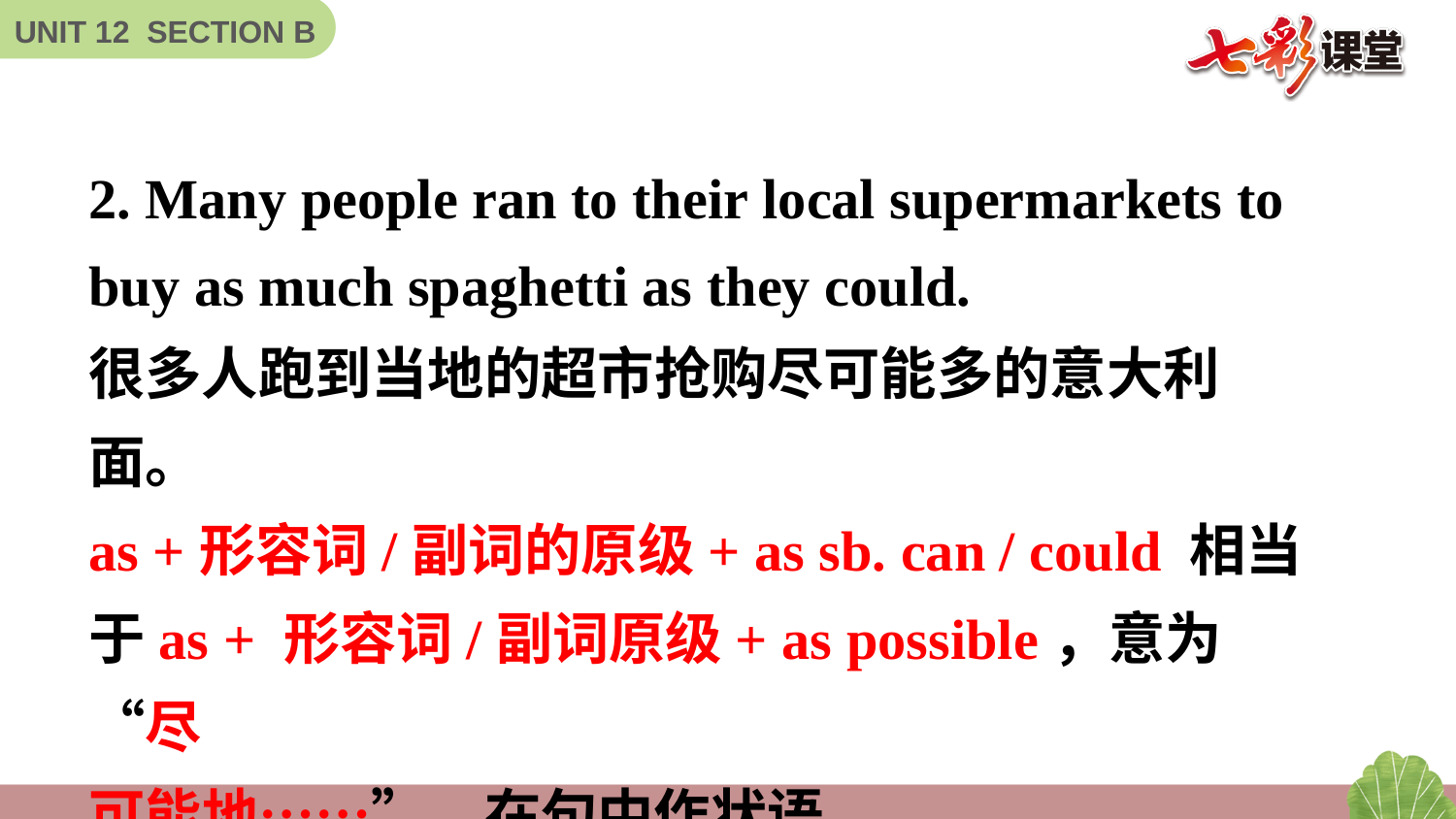

2. Many people ran to their local supermarkets to
buy as much spaghetti as they could.
很多人跑到当地的超市抢购尽可能多的意大利面。
as +形容词/副词的原级+ as sb. can / could 相当
于as + 形容词/副词原级+ as possible，意为“尽
可能地……”，在句中作状语。